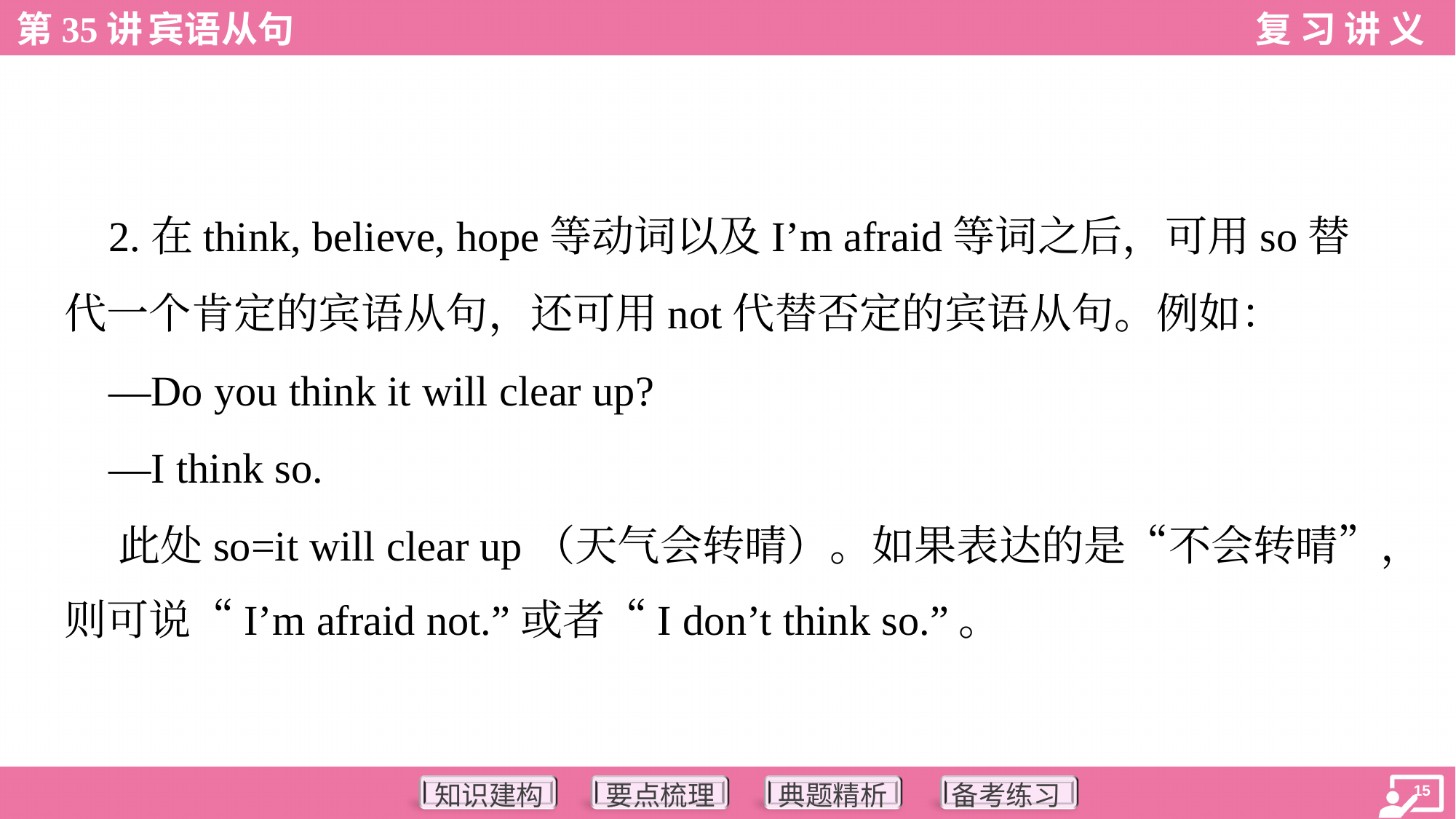

2.在think, believe, hope等动词以及I’m afraid等词之后，可用so替
代一个肯定的宾语从句，还可用not代替否定的宾语从句。例如：
    —Do you think it will clear up?
    —I think so.
    此处so=it will clear up（天气会转晴）。如果表达的是“不会转晴”，
则可说“I’m afraid not.”或者“I don’t think so.”。